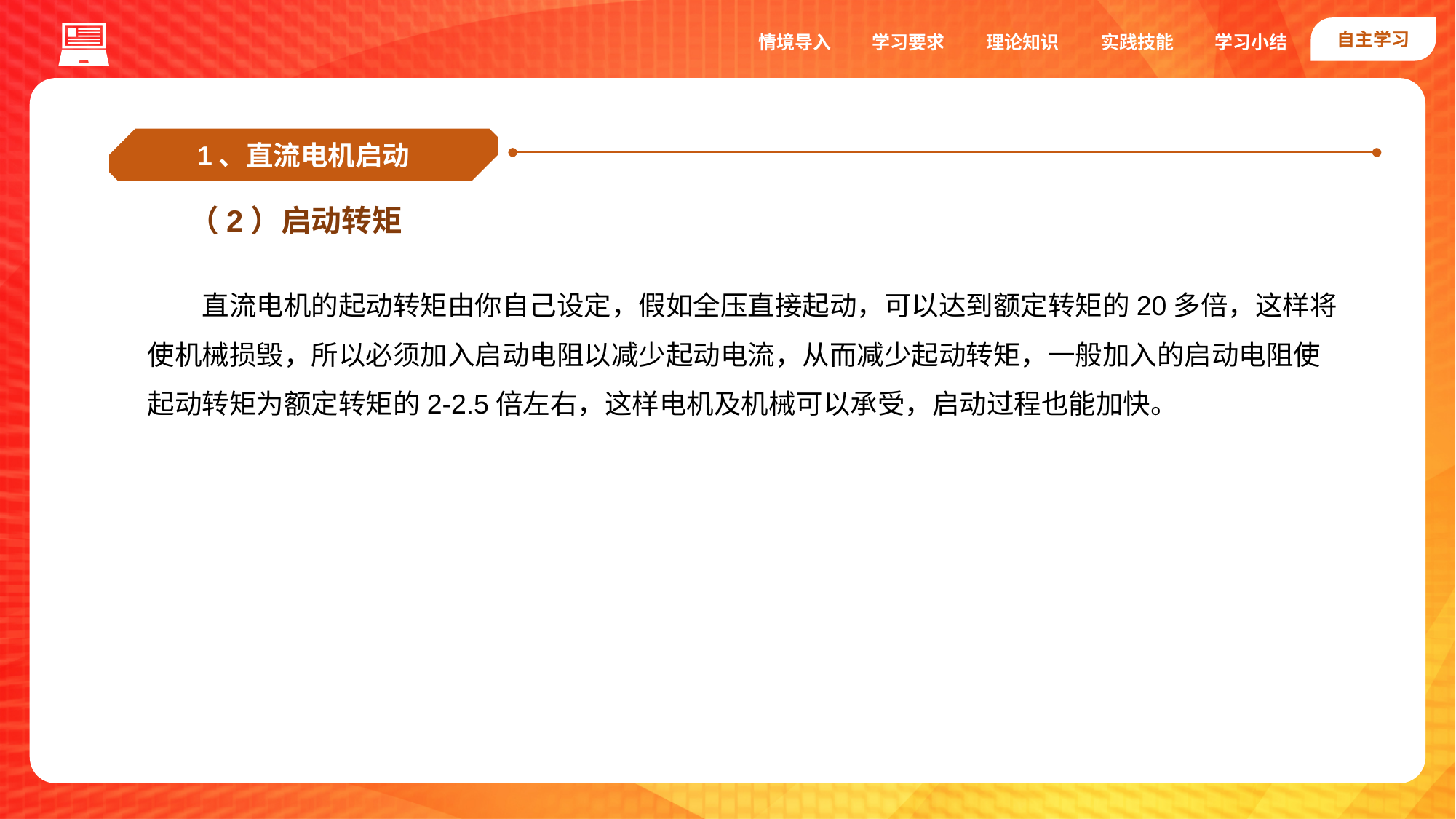

自主学习
实践技能
情境导入
学习要求
理论知识
学习小结

1、直流电机启动
（2）启动转矩
直流电机的起动转矩由你自己设定，假如全压直接起动，可以达到额定转矩的20多倍，这样将使机械损毁，所以必须加入启动电阻以减少起动电流，从而减少起动转矩，一般加入的启动电阻使起动转矩为额定转矩的2-2.5倍左右，这样电机及机械可以承受，启动过程也能加快。